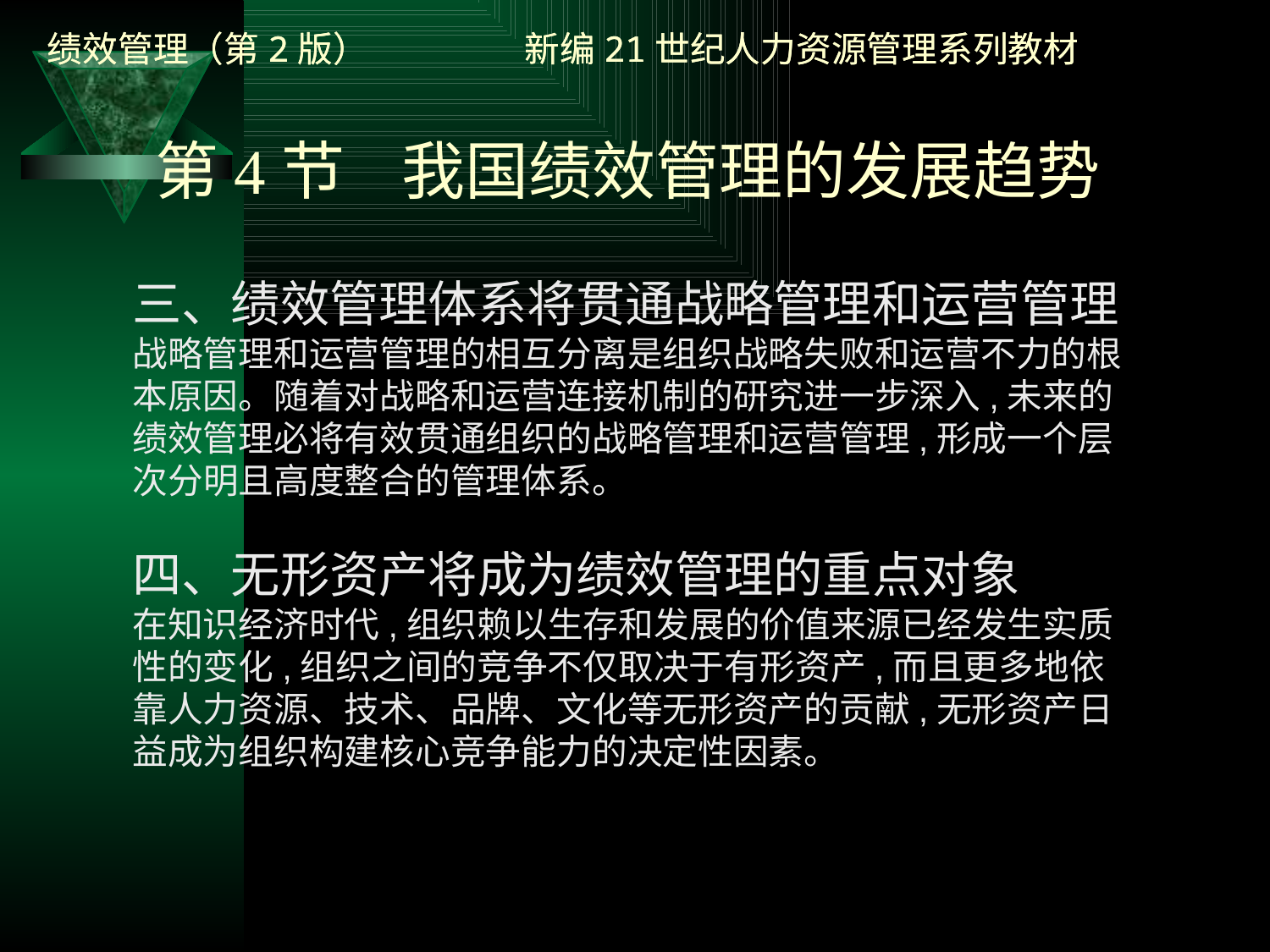

# 第4节    我国绩效管理的发展趋势
三、绩效管理体系将贯通战略管理和运营管理
战略管理和运营管理的相互分离是组织战略失败和运营不力的根本原因。随着对战略和运营连接机制的研究进一步深入,未来的绩效管理必将有效贯通组织的战略管理和运营管理,形成一个层次分明且高度整合的管理体系。

四、无形资产将成为绩效管理的重点对象
在知识经济时代,组织赖以生存和发展的价值来源已经发生实质性的变化,组织之间的竞争不仅取决于有形资产,而且更多地依靠人力资源、技术、品牌、文化等无形资产的贡献,无形资产日益成为组织构建核心竞争能力的决定性因素。